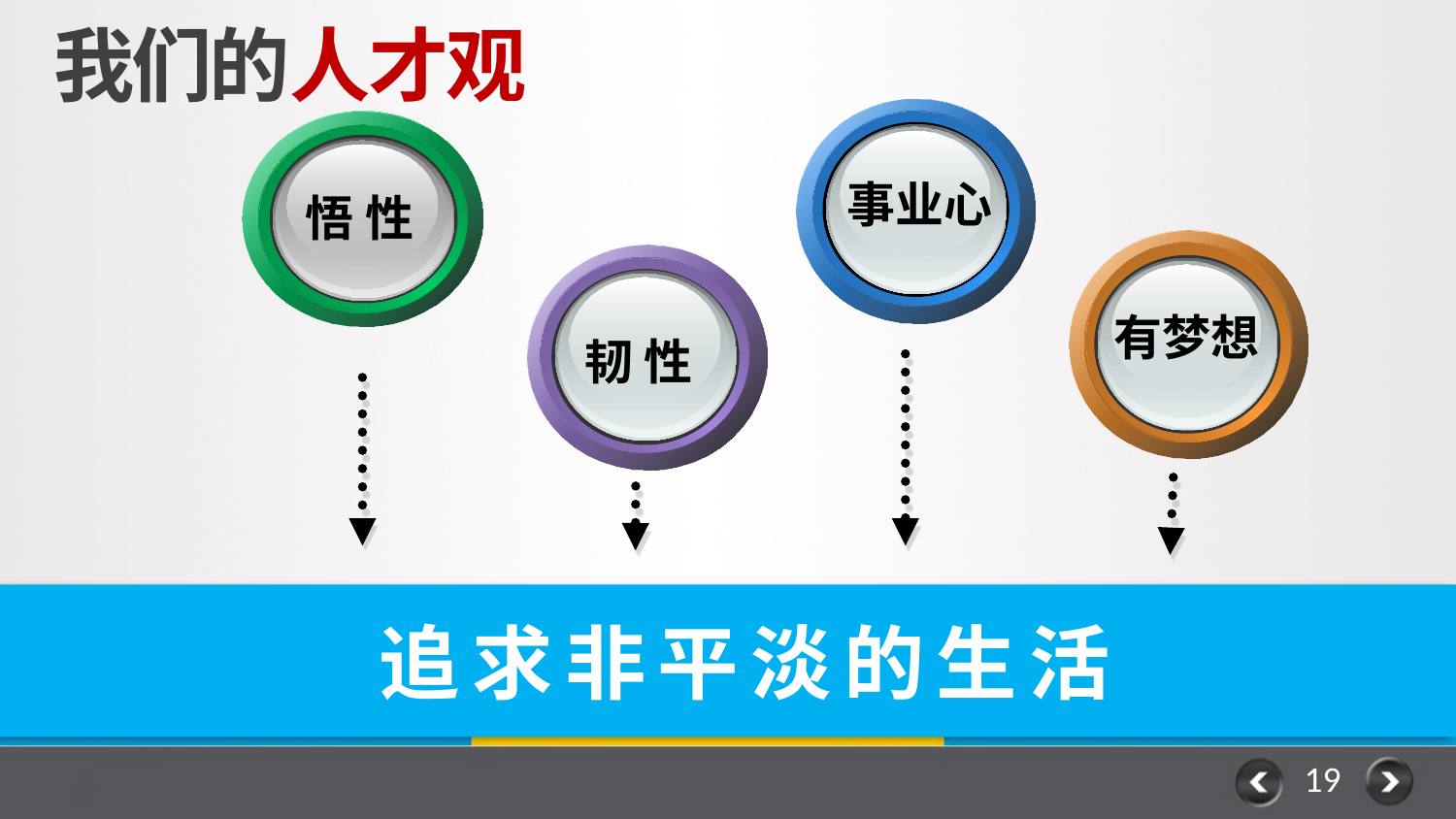

我们的人才观

事业心
悟 性

有梦想
韧 性

追求非平淡的生活
19